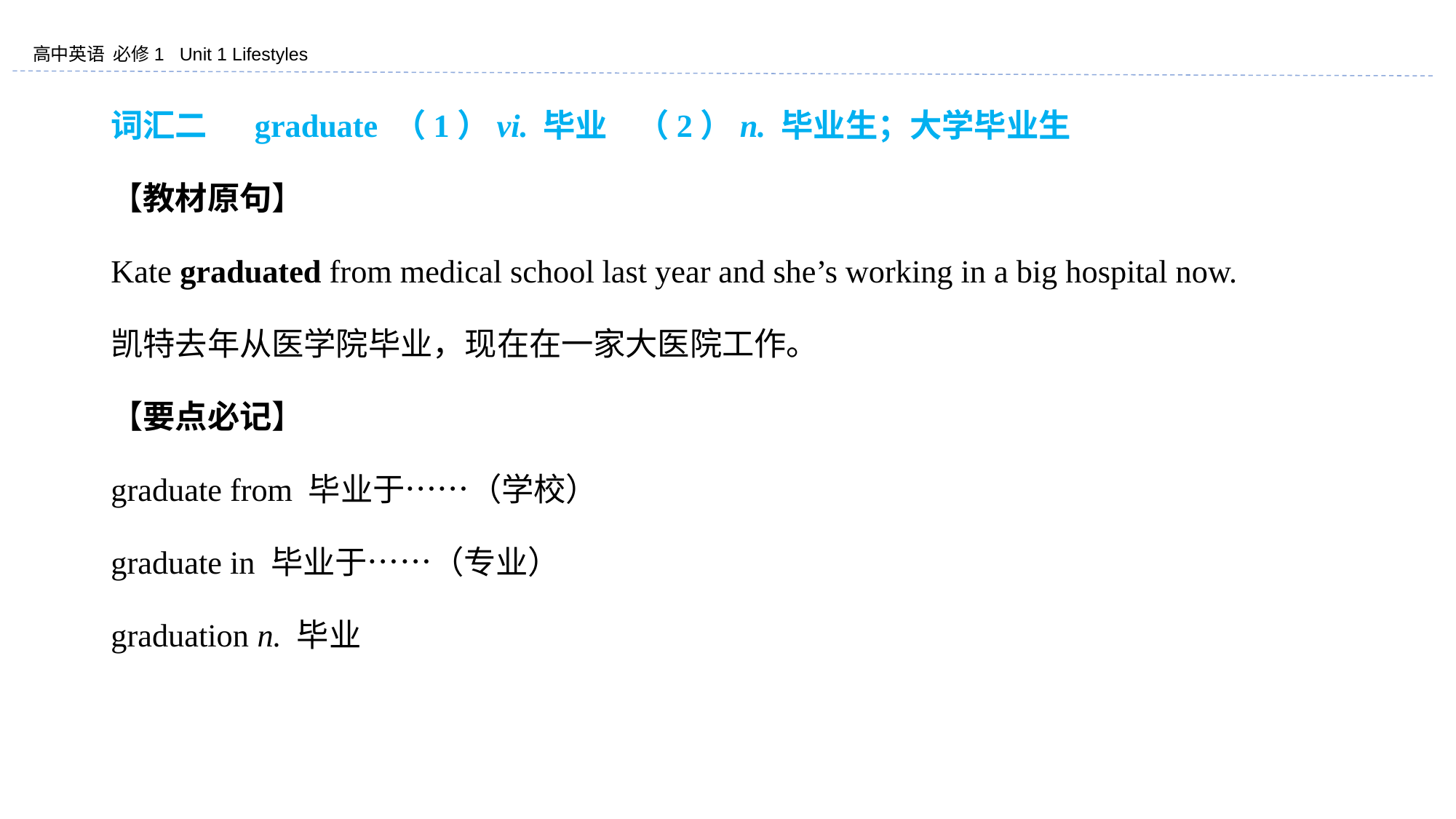

词汇二 　graduate （1）vi. 毕业    （2）n. 毕业生；大学毕业生
【教材原句】
Kate graduated from medical school last year and she’s working in a big hospital now.
凯特去年从医学院毕业，现在在一家大医院工作。
【要点必记】
graduate from 毕业于……（学校）
graduate in 毕业于……（专业）
graduation n. 毕业